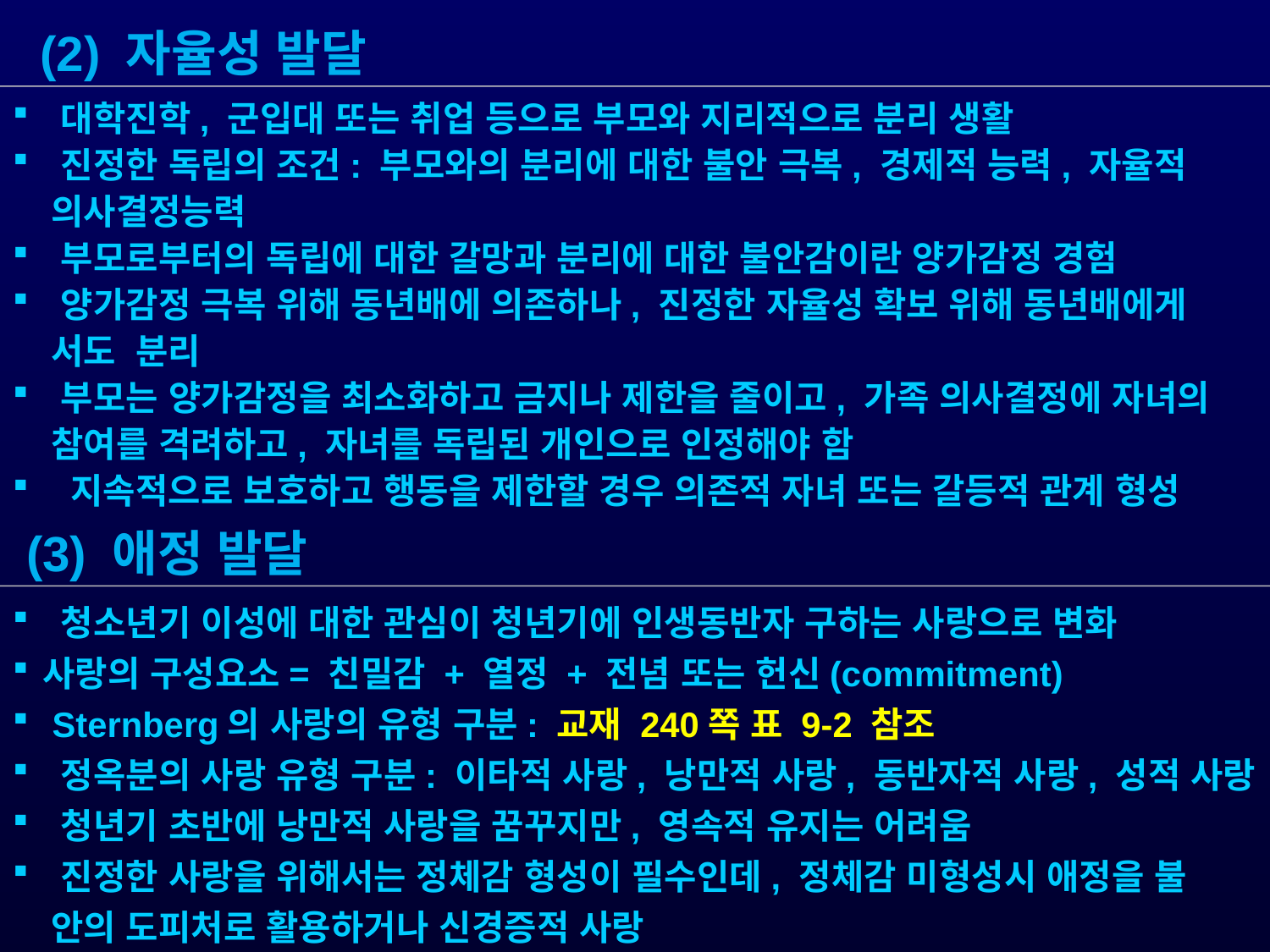

(2) 자율성 발달
 대학진학, 군입대 또는 취업 등으로 부모와 지리적으로 분리 생활
 진정한 독립의 조건: 부모와의 분리에 대한 불안 극복, 경제적 능력, 자율적
   의사결정능력
 부모로부터의 독립에 대한 갈망과 분리에 대한 불안감이란 양가감정 경험
 양가감정 극복 위해 동년배에 의존하나, 진정한 자율성 확보 위해 동년배에게
   서도  분리
 부모는 양가감정을 최소화하고 금지나 제한을 줄이고, 가족 의사결정에 자녀의
   참여를 격려하고, 자녀를 독립된 개인으로 인정해야 함
  지속적으로 보호하고 행동을 제한할 경우 의존적 자녀 또는 갈등적 관계 형성

 (3) 애정 발달
 청소년기 이성에 대한 관심이 청년기에 인생동반자 구하는 사랑으로 변화
사랑의 구성요소= 친밀감 + 열정 + 전념 또는 헌신(commitment)
 Sternberg의 사랑의 유형 구분: 교재 240쪽 표 9-2 참조
 정옥분의 사랑 유형 구분: 이타적 사랑, 낭만적 사랑, 동반자적 사랑, 성적 사랑
 청년기 초반에 낭만적 사랑을 꿈꾸지만, 영속적 유지는 어려움
 진정한 사랑을 위해서는 정체감 형성이 필수인데, 정체감 미형성시 애정을 불
   안의 도피처로 활용하거나 신경증적 사랑